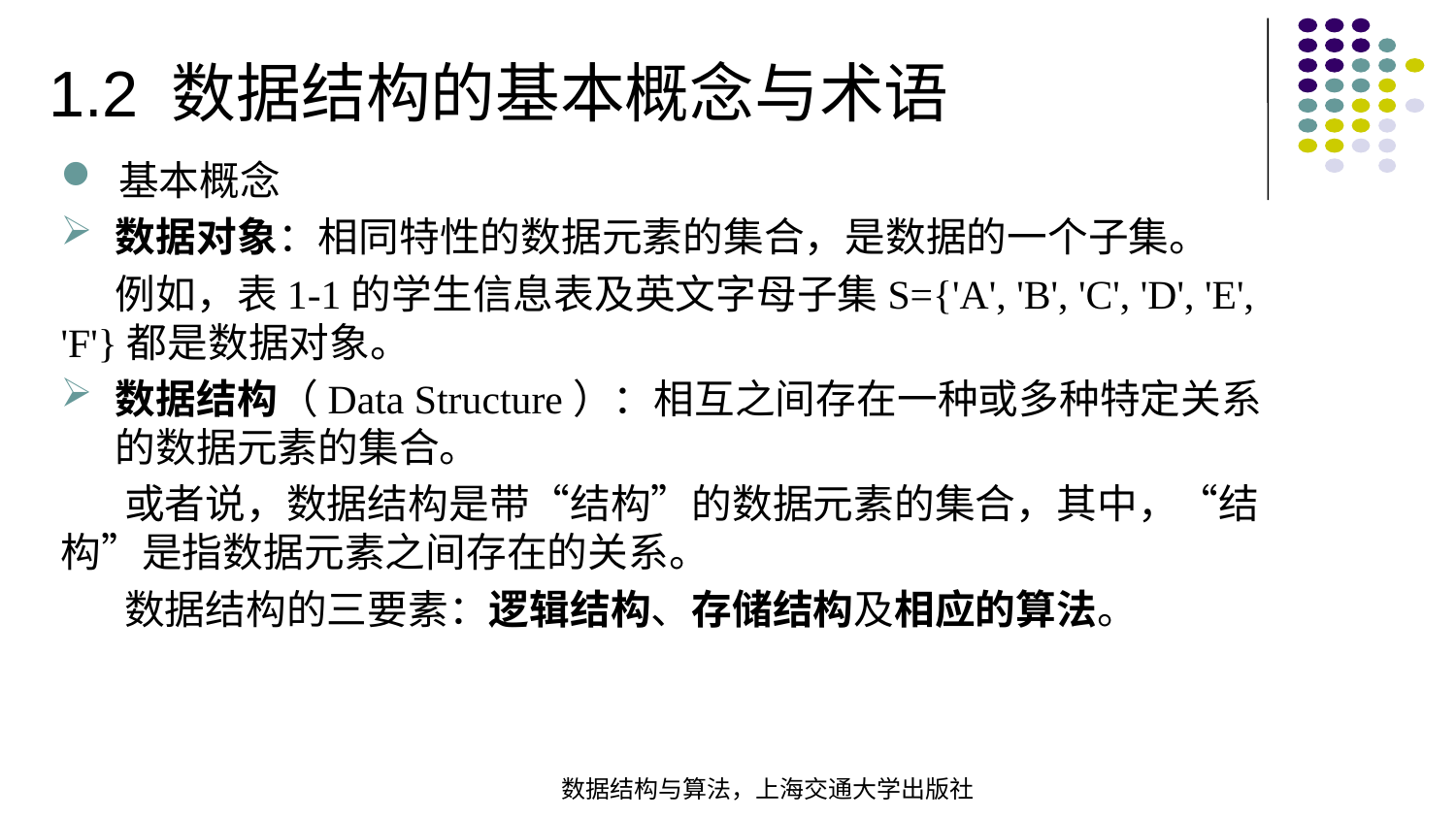

1.2 数据结构的基本概念与术语
基本概念
数据对象：相同特性的数据元素的集合，是数据的一个子集。
     例如，表1-1的学生信息表及英文字母子集S={'A', 'B', 'C', 'D', 'E', 'F'}都是数据对象。
数据结构（Data Structure）：相互之间存在一种或多种特定关系的数据元素的集合。
      或者说，数据结构是带“结构”的数据元素的集合，其中，“结构”是指数据元素之间存在的关系。
      数据结构的三要素：逻辑结构、存储结构及相应的算法。